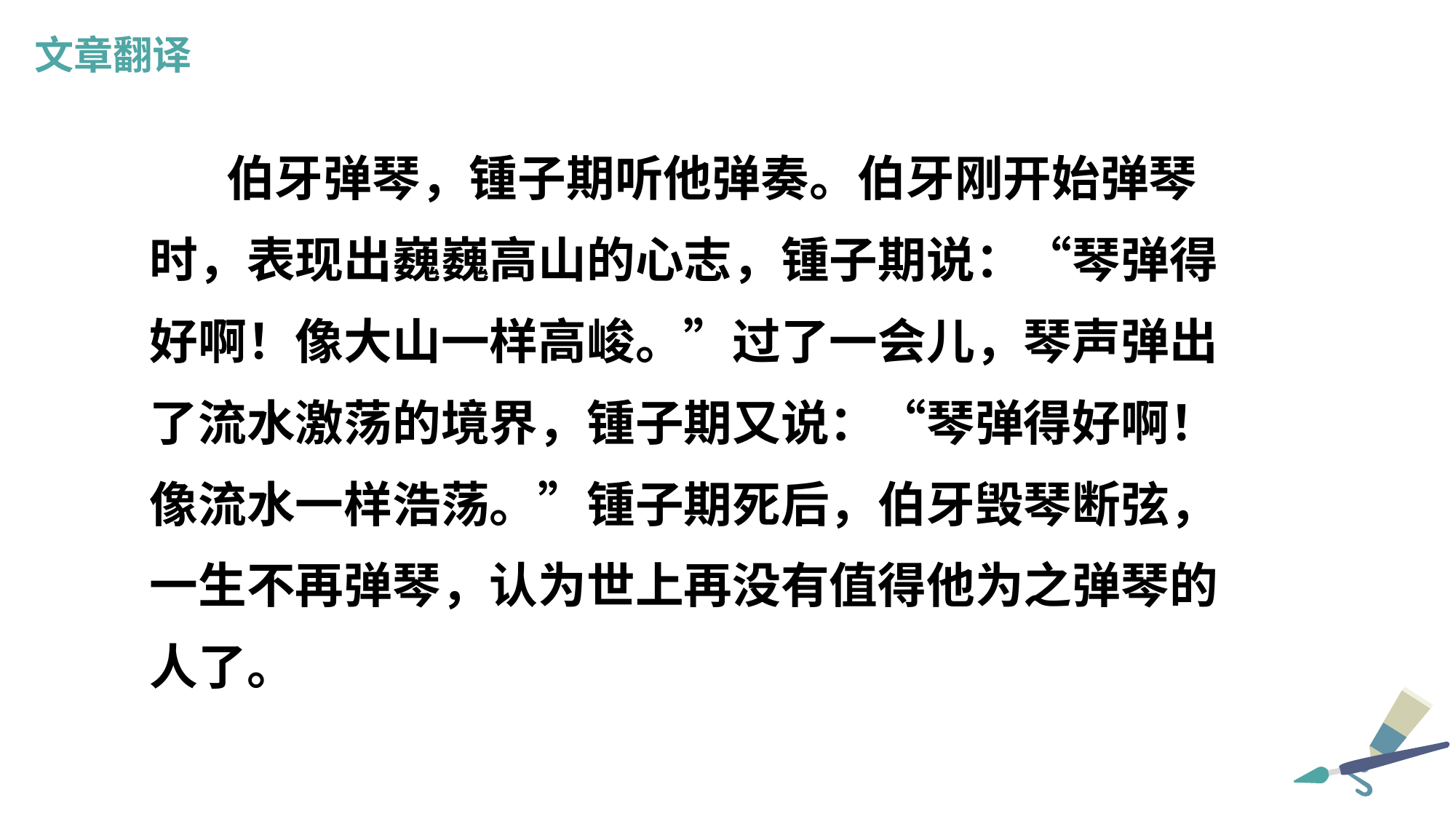

文章翻译
   伯牙弹琴，锺子期听他弹奏。伯牙刚开始弹琴时，表现出巍巍高山的心志，锺子期说：“琴弹得好啊！像大山一样高峻。”过了一会儿，琴声弹出了流水激荡的境界，锺子期又说：“琴弹得好啊！像流水一样浩荡。”锺子期死后，伯牙毁琴断弦，一生不再弹琴，认为世上再没有值得他为之弹琴的人了。